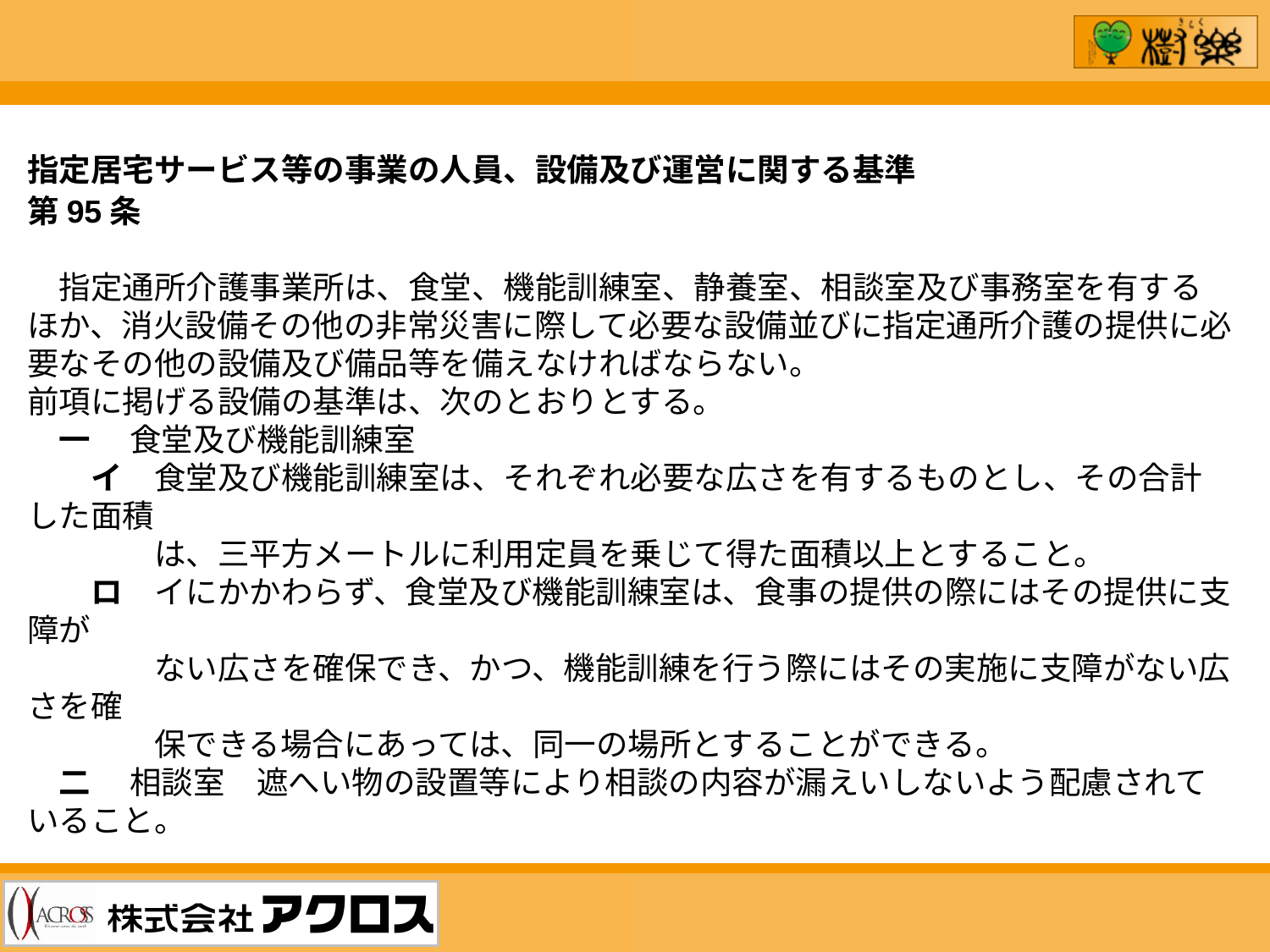

指定居宅サービス等の事業の人員、設備及び運営に関する基準
第95条

　指定通所介護事業所は、食堂、機能訓練室、静養室、相談室及び事務室を有するほか、消火設備その他の非常災害に際して必要な設備並びに指定通所介護の提供に必要なその他の設備及び備品等を備えなければならない。
前項に掲げる設備の基準は、次のとおりとする。
　一 　食堂及び機能訓練室
　　イ　食堂及び機能訓練室は、それぞれ必要な広さを有するものとし、その合計した面積
　　　　は、三平方メートルに利用定員を乗じて得た面積以上とすること。
　　ロ　イにかかわらず、食堂及び機能訓練室は、食事の提供の際にはその提供に支障が
　　　　ない広さを確保でき、かつ、機能訓練を行う際にはその実施に支障がない広さを確
　　　　保できる場合にあっては、同一の場所とすることができる。
　二 　相談室　遮へい物の設置等により相談の内容が漏えいしないよう配慮されていること。